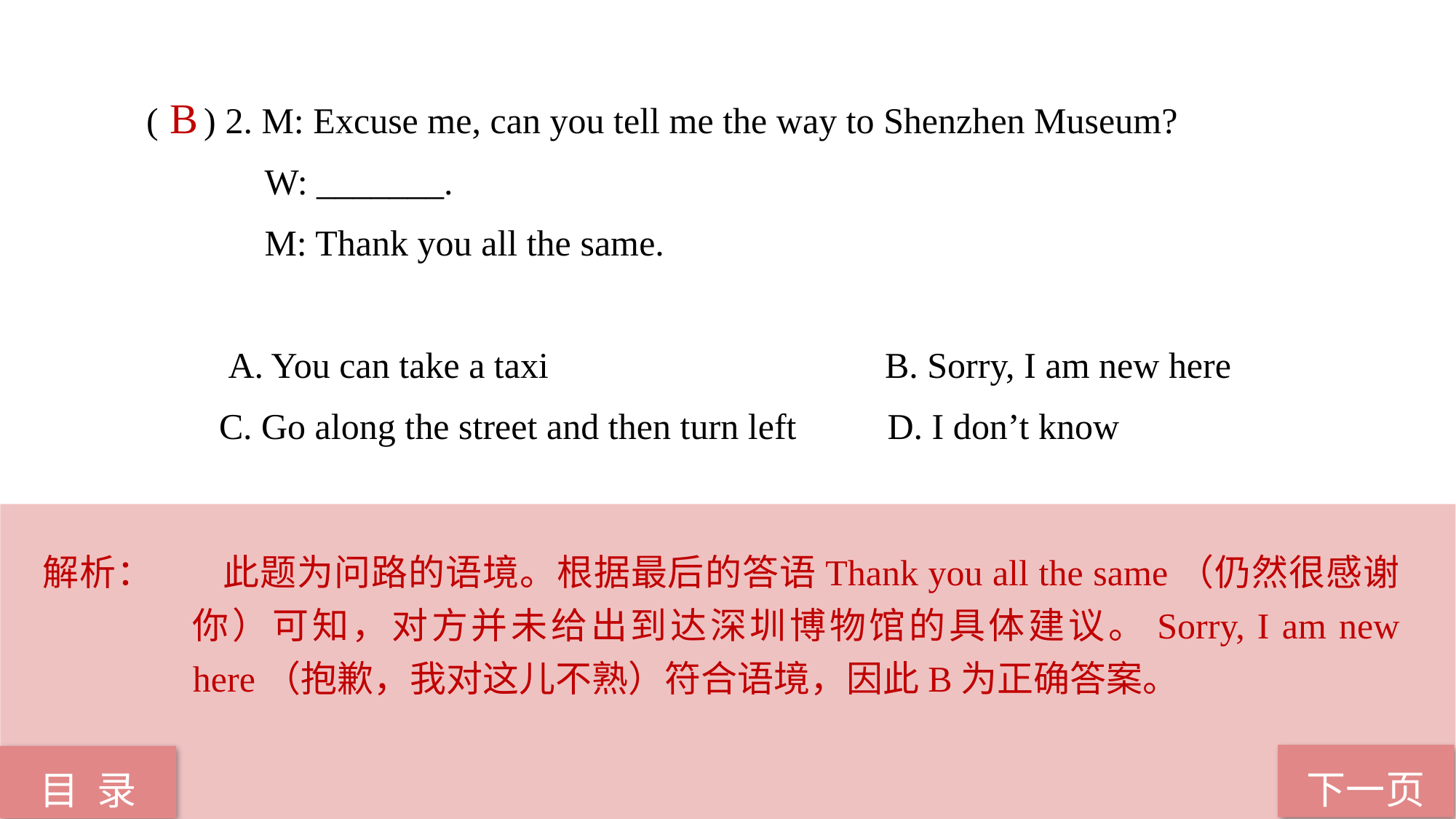

(     ) 2. M: Excuse me, can you tell me the way to Shenzhen Museum?
             W: _______.
             M: Thank you all the same.

         A. You can take a taxi                                     B. Sorry, I am new here
        C. Go along the street and then turn left          D. I don’t know
 B
解析：	   此题为问路的语境。根据最后的答语Thank you all the same（仍然很感谢你）可知，对方并未给出到达深圳博物馆的具体建议。Sorry, I am new here（抱歉，我对这儿不熟）符合语境，因此B为正确答案。